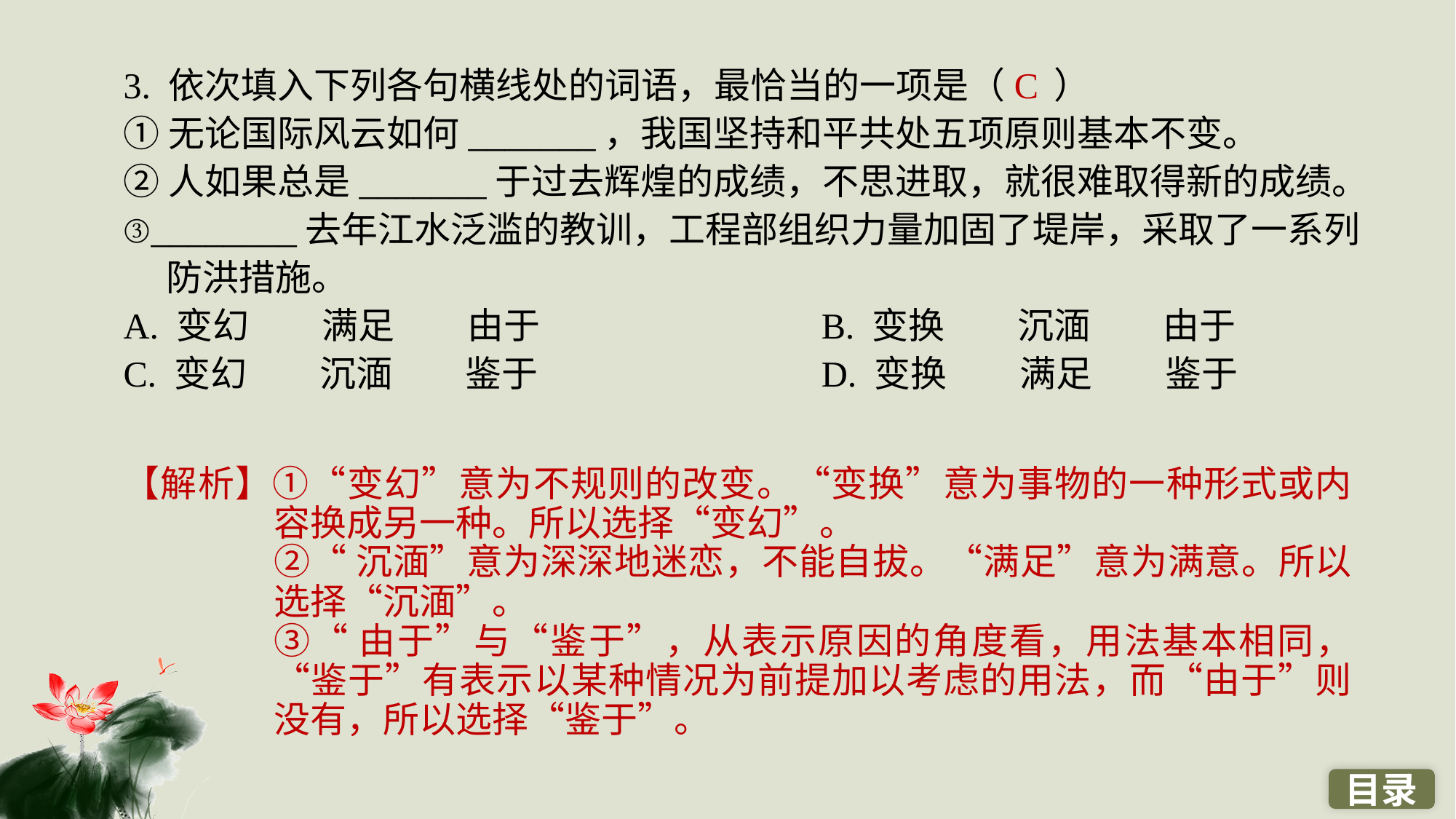

3. 依次填入下列各句横线处的词语，最恰当的一项是（      ）
①无论国际风云如何_______，我国坚持和平共处五项原则基本不变。
②人如果总是_______于过去辉煌的成绩，不思进取，就很难取得新的成绩。
③________去年江水泛滥的教训，工程部组织力量加固了堤岸，采取了一系列防洪措施。
A. 变幻　　满足　　由于 			B. 变换　　沉湎　　由于
C. 变幻　　沉湎　　鉴于 			D. 变换　　满足　　鉴于
C
【解析】①“变幻”意为不规则的改变。“变换”意为事物的一种形式或内容换成另一种。所以选择“变幻”。
②“沉湎”意为深深地迷恋，不能自拔。“满足”意为满意。所以选择“沉湎”。
③“由于”与“鉴于”，从表示原因的角度看，用法基本相同，“鉴于”有表示以某种情况为前提加以考虑的用法，而“由于”则没有，所以选择“鉴于”。